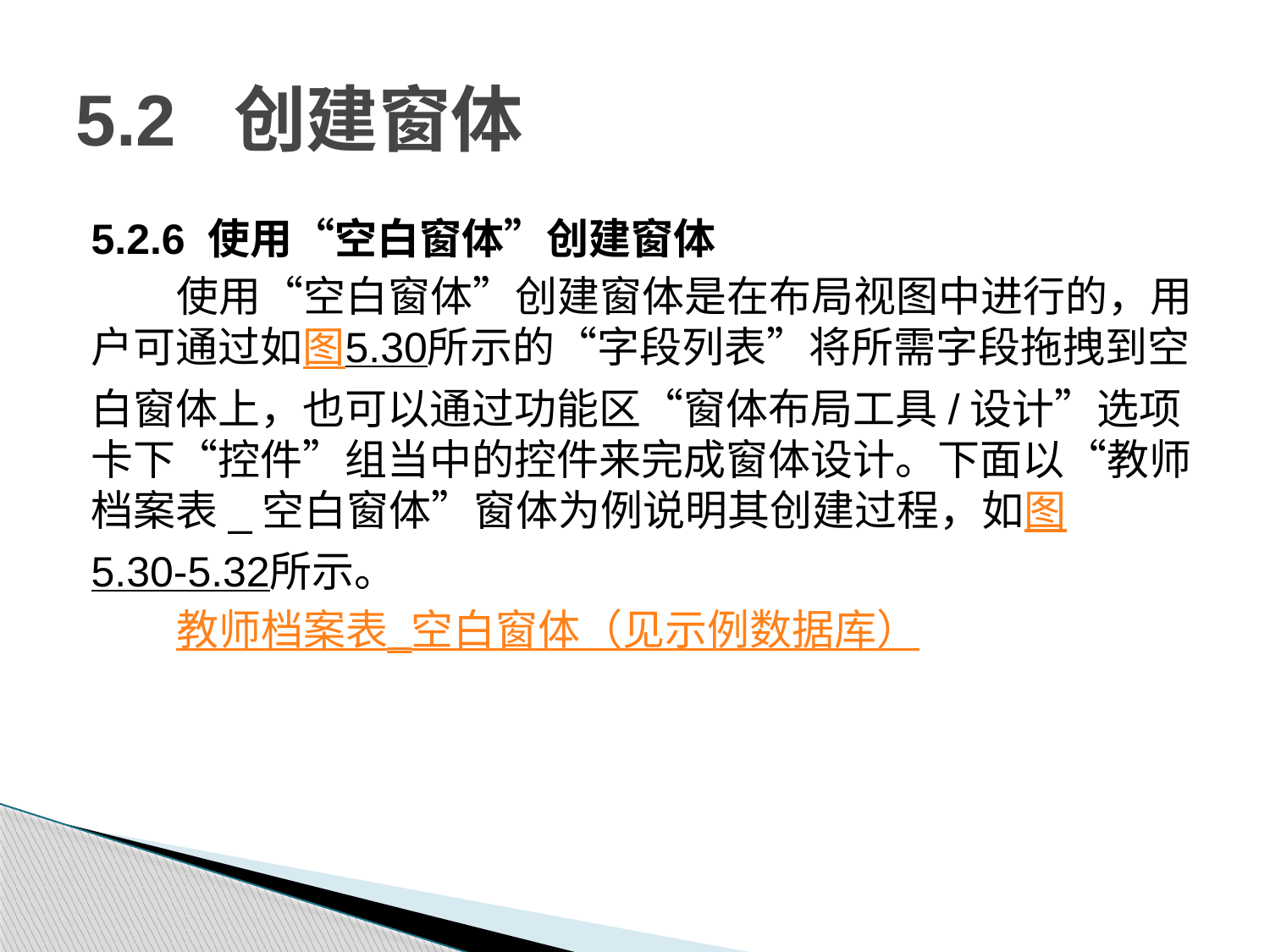

# 5.2  创建窗体
5.2.6 使用“空白窗体”创建窗体
使用“空白窗体”创建窗体是在布局视图中进行的，用户可通过如图5.30所示的“字段列表”将所需字段拖拽到空白窗体上，也可以通过功能区“窗体布局工具/设计”选项卡下“控件”组当中的控件来完成窗体设计。下面以“教师档案表_空白窗体”窗体为例说明其创建过程，如图5.30-5.32所示。
教师档案表_空白窗体（见示例数据库）